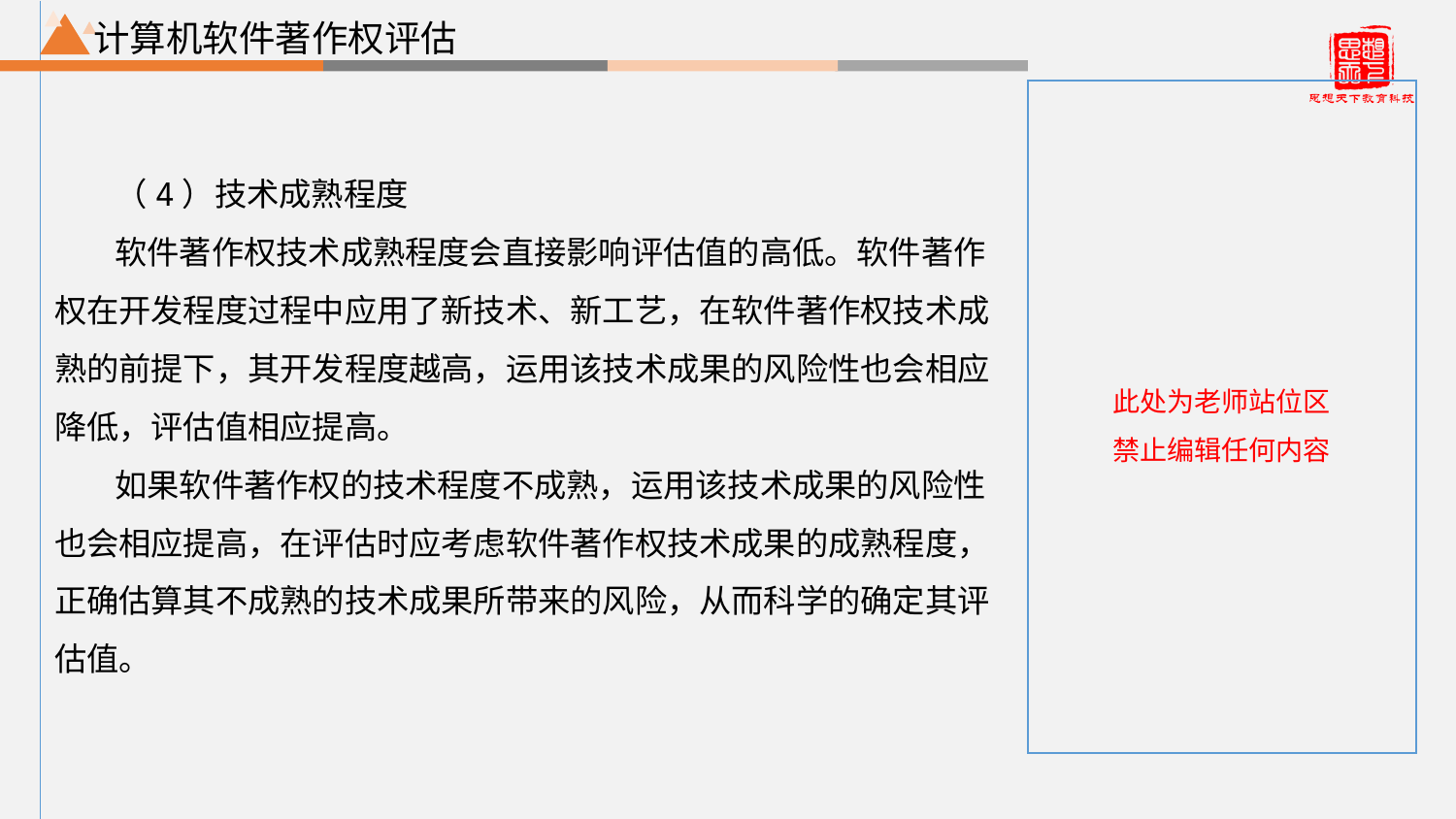

计算机软件著作权评估
（4）技术成熟程度
软件著作权技术成熟程度会直接影响评估值的高低。软件著作权在开发程度过程中应用了新技术、新工艺，在软件著作权技术成熟的前提下，其开发程度越高，运用该技术成果的风险性也会相应降低，评估值相应提高。
如果软件著作权的技术程度不成熟，运用该技术成果的风险性也会相应提高，在评估时应考虑软件著作权技术成果的成熟程度，正确估算其不成熟的技术成果所带来的风险，从而科学的确定其评估值。
8